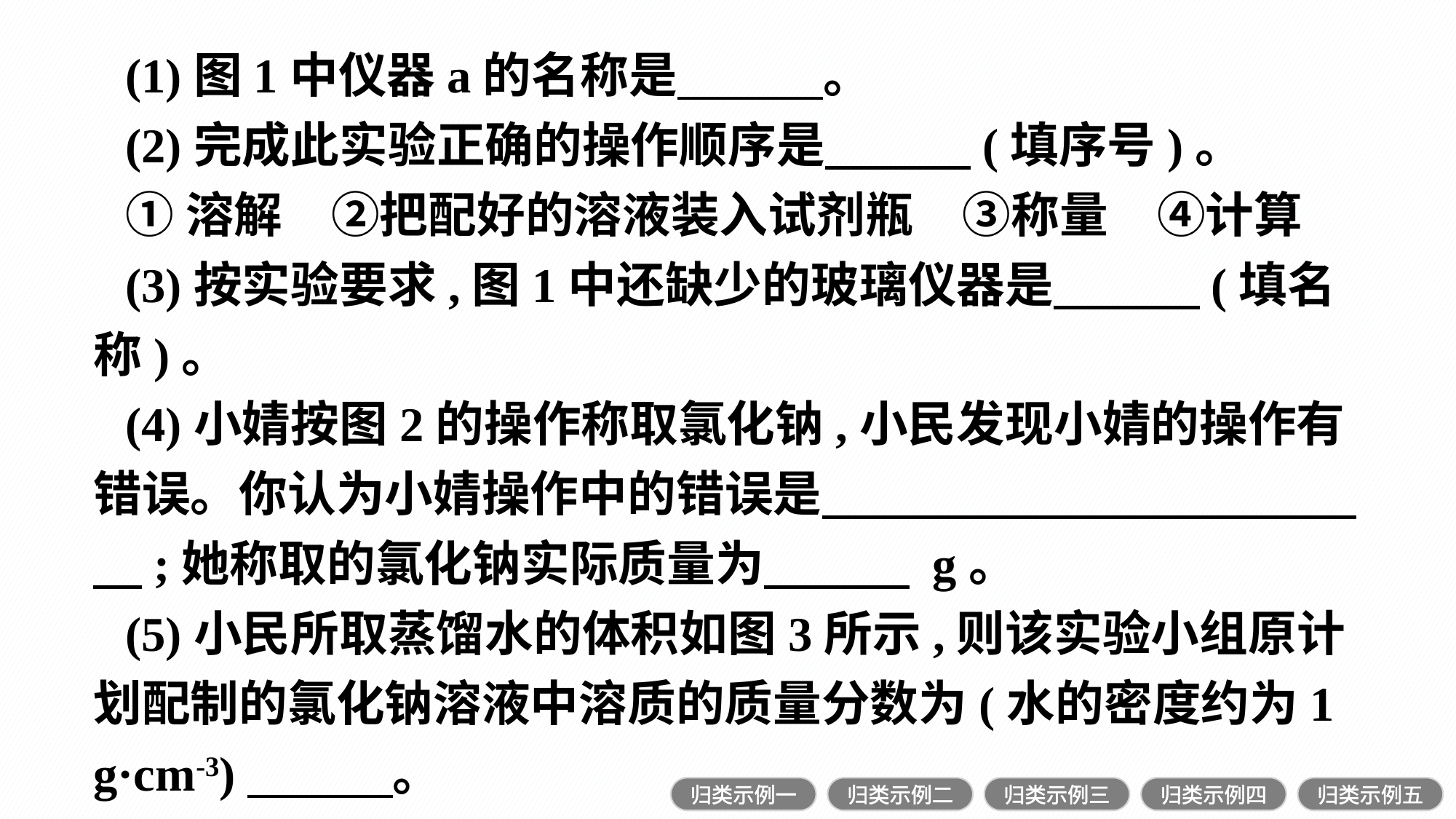

(1)图1中仪器a的名称是　　　。
(2)完成此实验正确的操作顺序是　　　(填序号)。
①溶解　②把配好的溶液装入试剂瓶　③称量　④计算
(3)按实验要求,图1中还缺少的玻璃仪器是　　　(填名称)。
(4)小婧按图2的操作称取氯化钠,小民发现小婧的操作有错误。你认为小婧操作中的错误是　　　　　　　　　　　　;她称取的氯化钠实际质量为　　　 g。
(5)小民所取蒸馏水的体积如图3所示,则该实验小组原计划配制的氯化钠溶液中溶质的质量分数为(水的密度约为1 g·cm-3)　　　。